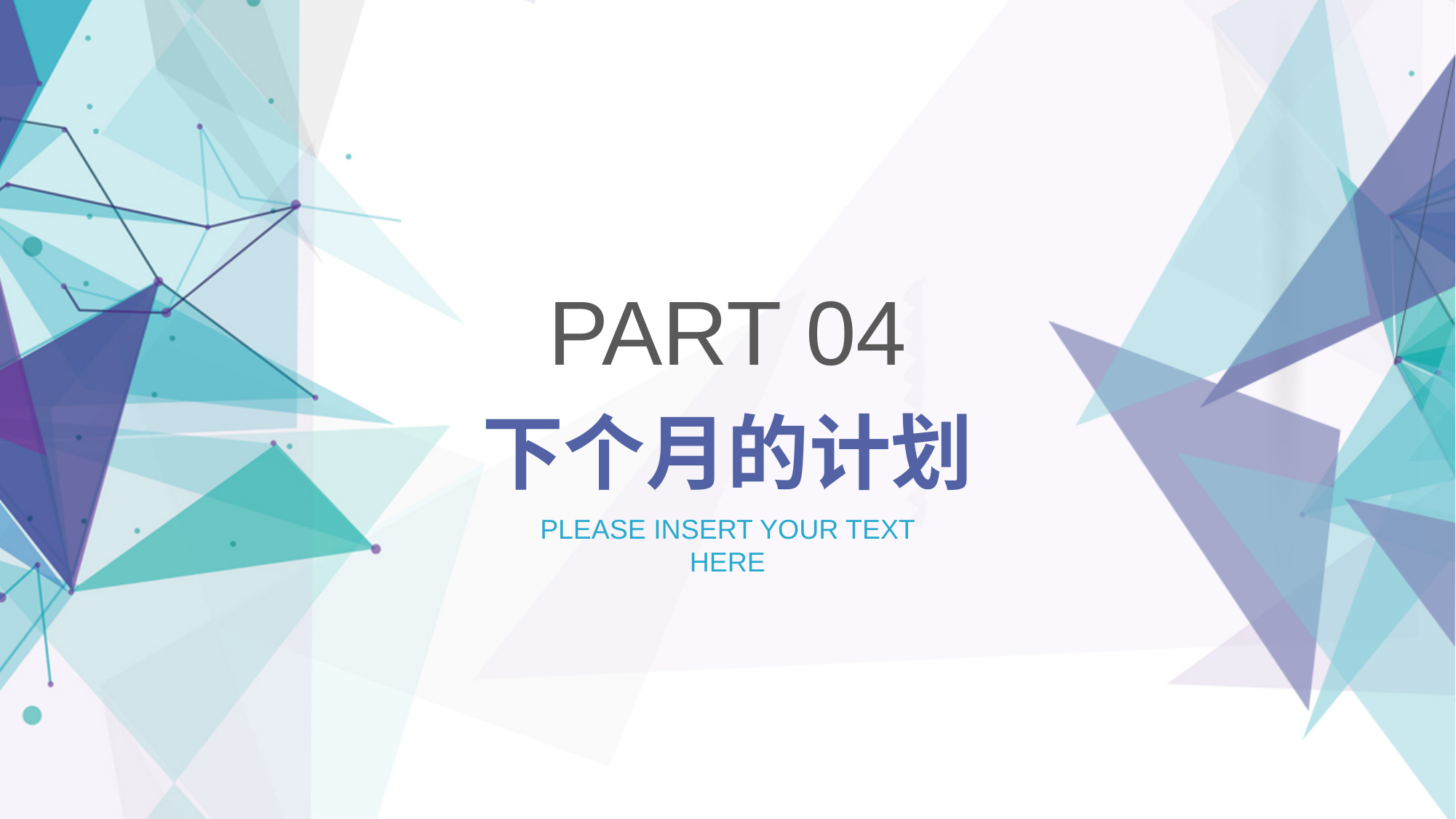

PART 04
下个月的计划
PLEASE INSERT YOUR TEXT HERE